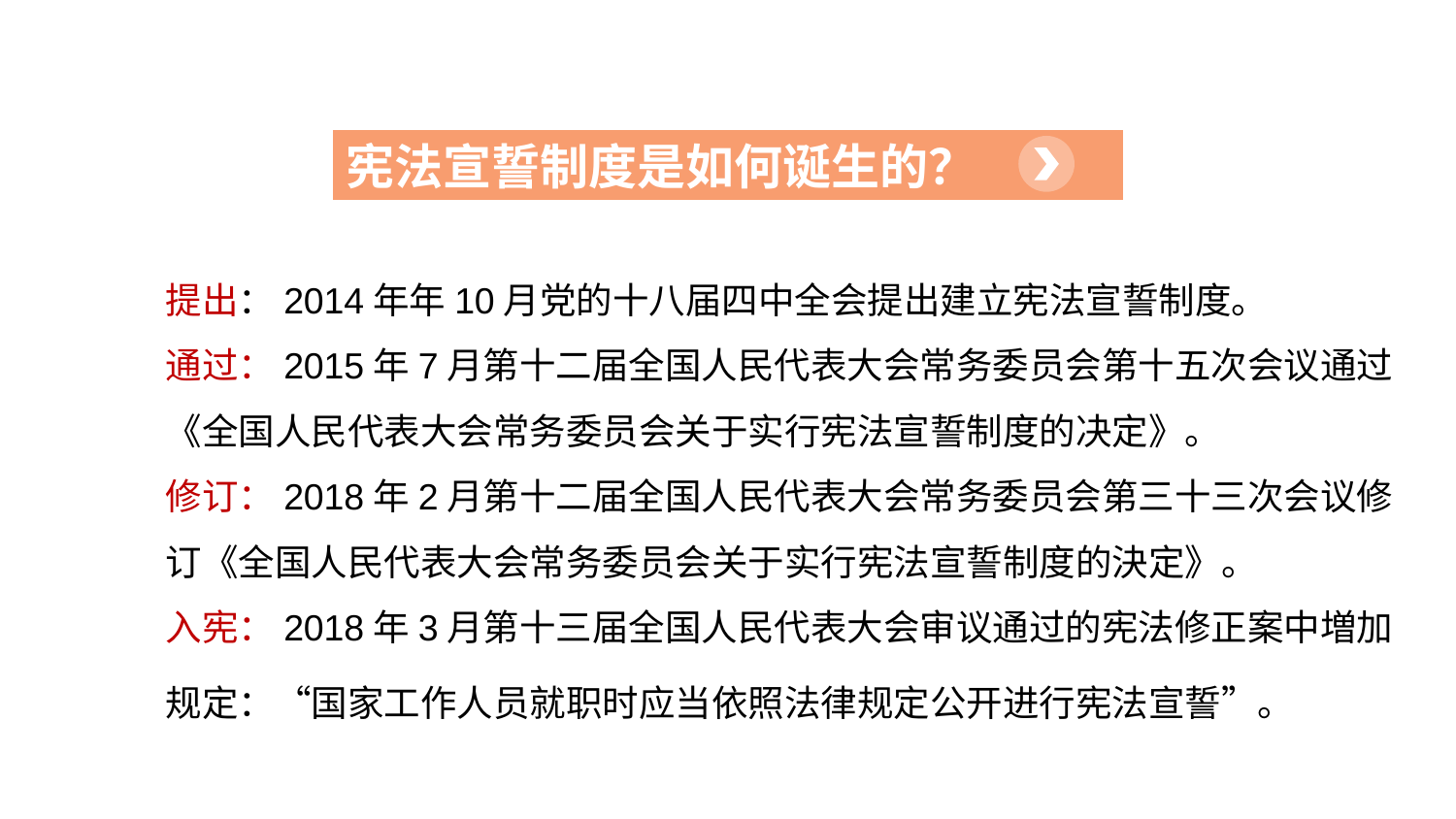

树立宪法权威的必要性
宪法宣誓制度是如何诞生的？

提出：2014年年10月党的十八届四中全会提出建立宪法宣誓制度。
通过：2015年7月第十二届全国人民代表大会常务委员会第十五次会议通过《全国人民代表大会常务委员会关于实行宪法宣誓制度的决定》。
修订：2018年2月第十二届全国人民代表大会常务委员会第三十三次会议修订《全国人民代表大会常务委员会关于实行宪法宣誓制度的決定》。
入宪：2018年3月第十三届全国人民代表大会审议通过的宪法修正案中増加规定：“国家工作人员就职时应当依照法律规定公开进行宪法宣誓”。